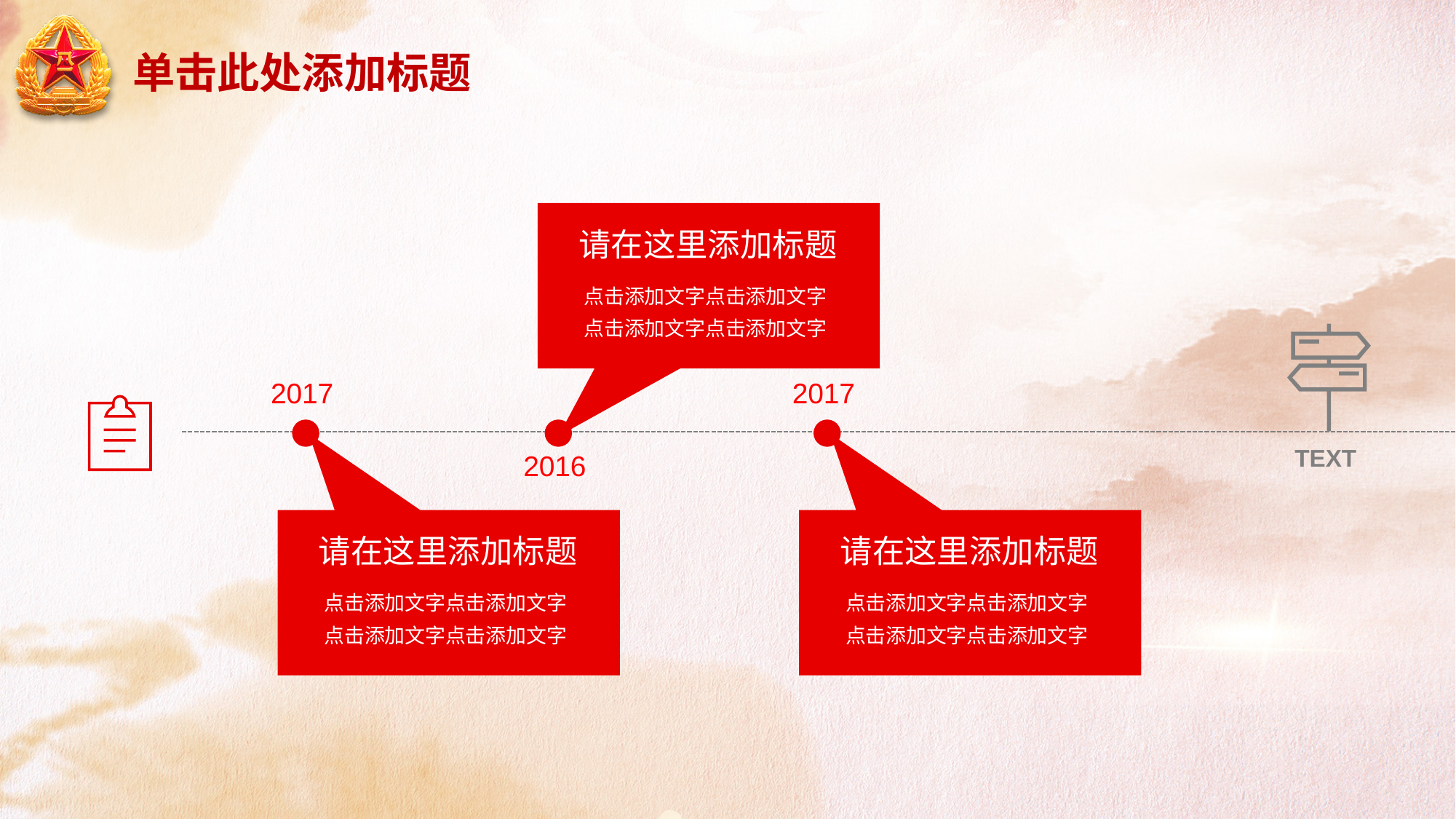

# 单击此处添加标题

请在这里添加标题
点击添加文字点击添加文字
点击添加文字点击添加文字

2017
2017

TEXT
2016

请在这里添加标题
点击添加文字点击添加文字
点击添加文字点击添加文字

请在这里添加标题
点击添加文字点击添加文字
点击添加文字点击添加文字